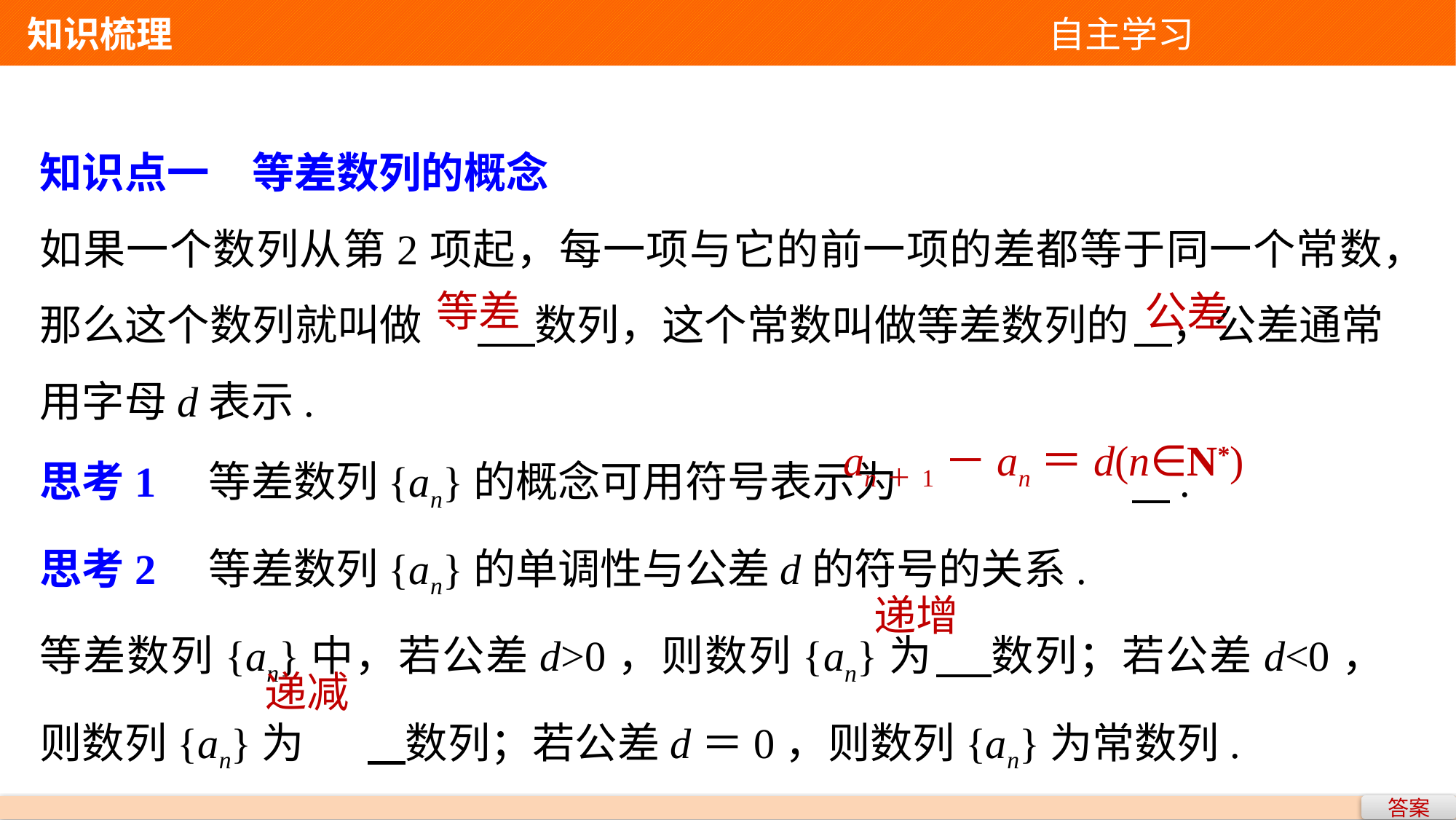

知识梳理                                                                                                           自主学习
知识点一　等差数列的概念
如果一个数列从第2项起，每一项与它的前一项的差都等于同一个常数，那么这个数列就叫做	      数列，这个常数叫做等差数列的	    ，公差通常用字母d表示.
思考1　等差数列{an}的概念可用符号表示为			    .
思考2　等差数列{an}的单调性与公差d的符号的关系.
等差数列{an}中，若公差d>0，则数列{an}为	     数列；若公差d<0，则数列{an}为	    数列；若公差d＝0，则数列{an}为常数列.
等差
公差
an＋1－an＝d(n∈N*)
递增
递减
答案